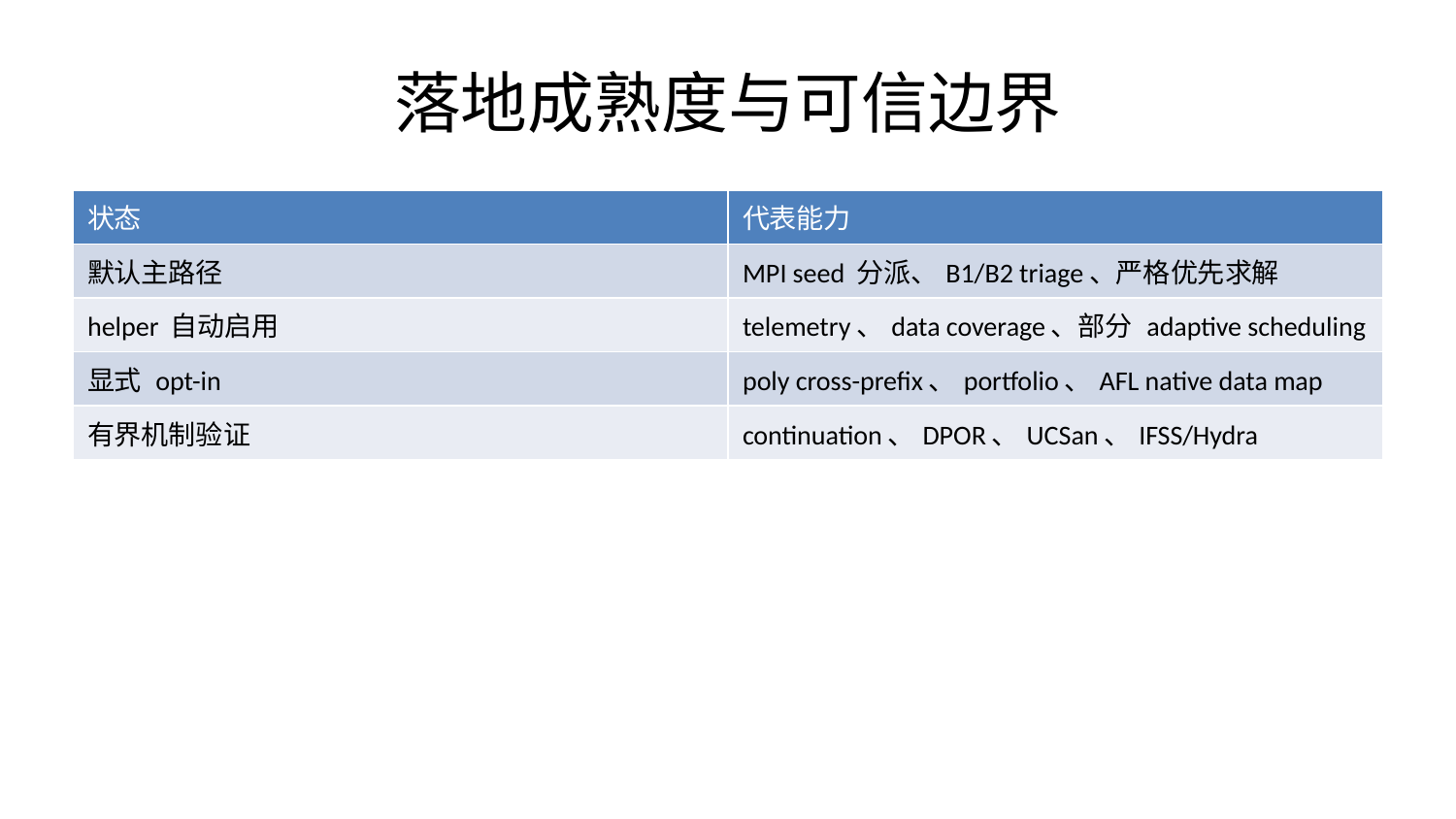

# 落地成熟度与可信边界
| 状态 | 代表能力 |
| --- | --- |
| 默认主路径 | MPI seed 分派、B1/B2 triage、严格优先求解 |
| helper 自动启用 | telemetry、data coverage、部分 adaptive scheduling |
| 显式 opt-in | poly cross-prefix、portfolio、AFL native data map |
| 有界机制验证 | continuation、DPOR、UCSan、IFSS/Hydra |